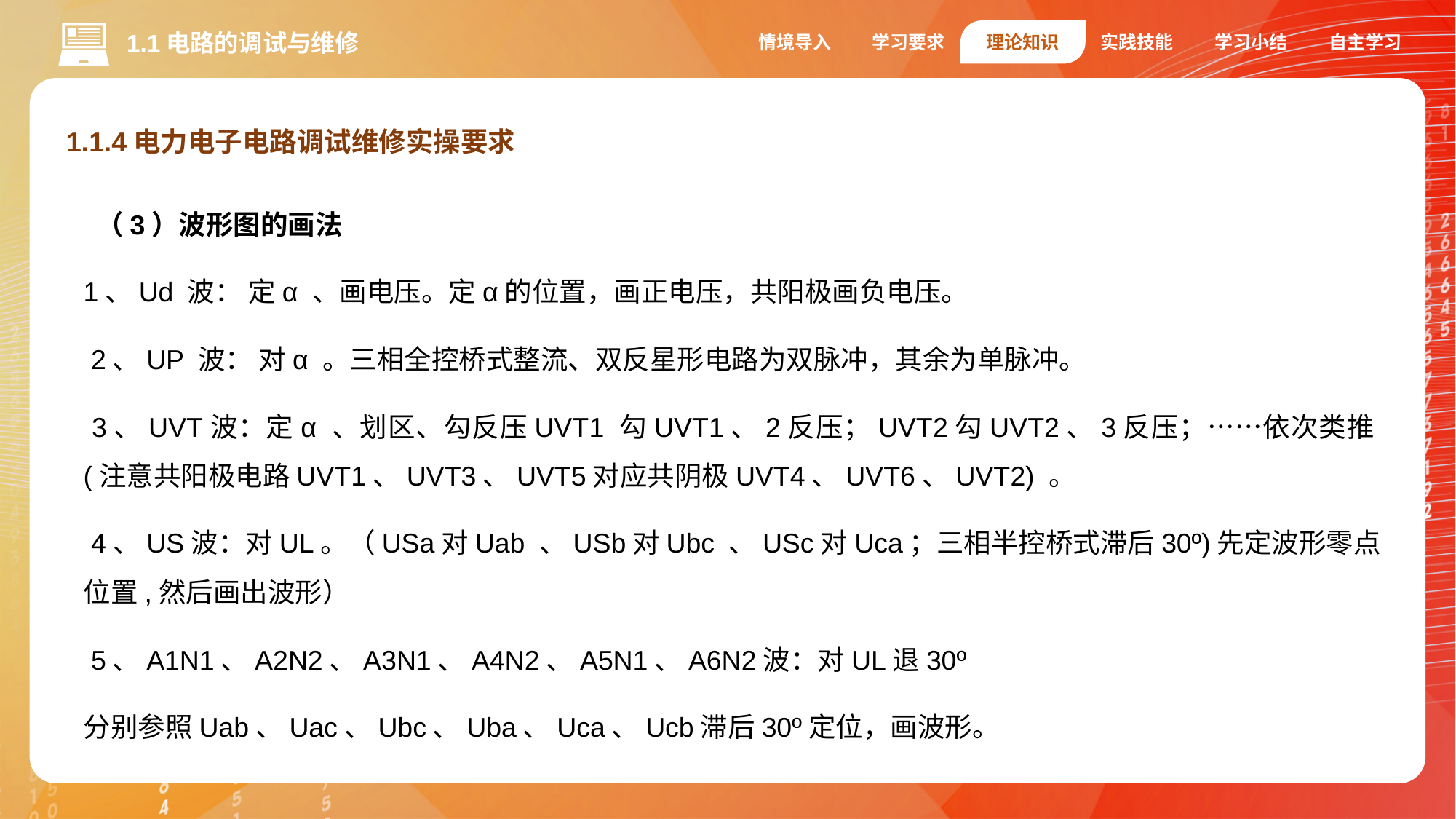

情境导入
学习要求
理论知识
实践技能
学习小结
自主学习
1.1电路的调试与维修

1.1.4电力电子电路调试维修实操要求
 （3）波形图的画法
1、Ud 波： 定α 、画电压。定α的位置，画正电压，共阳极画负电压。
 2、UP 波： 对α 。三相全控桥式整流、双反星形电路为双脉冲，其余为单脉冲。
 3、UVT波：定α 、划区、勾反压UVT1 勾UVT1、2反压；UVT2勾UVT2、3反压；……依次类推(注意共阳极电路UVT1、UVT3、UVT5对应共阴极UVT4、UVT6、UVT2) 。
 4、US波：对UL。（USa对Uab 、USb对Ubc 、USc对Uca；三相半控桥式滞后30º)先定波形零点位置,然后画出波形）
 5、A1N1、A2N2、A3N1、A4N2、A5N1、A6N2波：对UL退30º
分别参照Uab、Uac、Ubc、Uba、Uca、Ucb滞后30º定位，画波形。
1.编码器